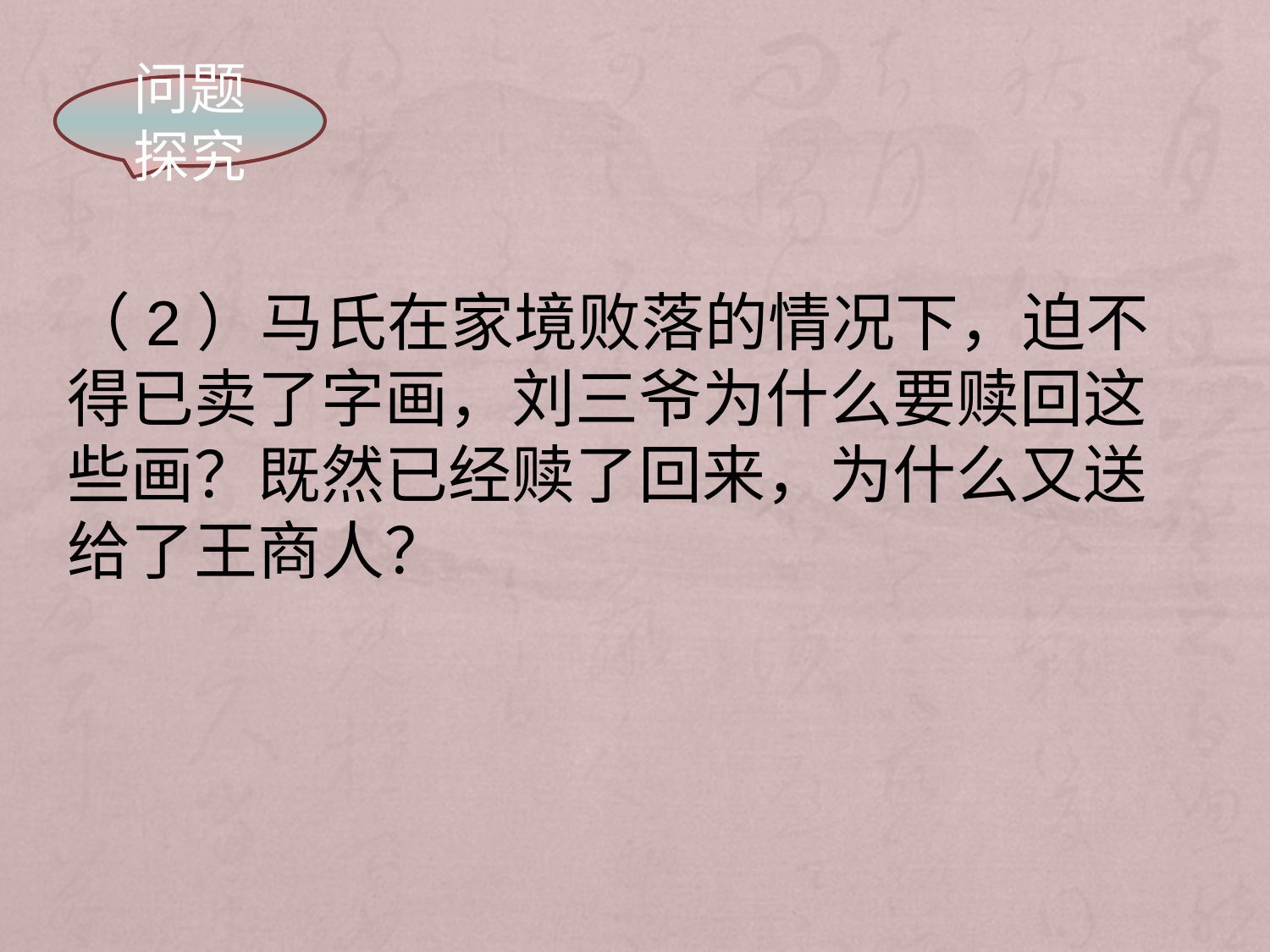

问题探究
（2）马氏在家境败落的情况下，迫不得已卖了字画，刘三爷为什么要赎回这些画？既然已经赎了回来，为什么又送给了王商人？